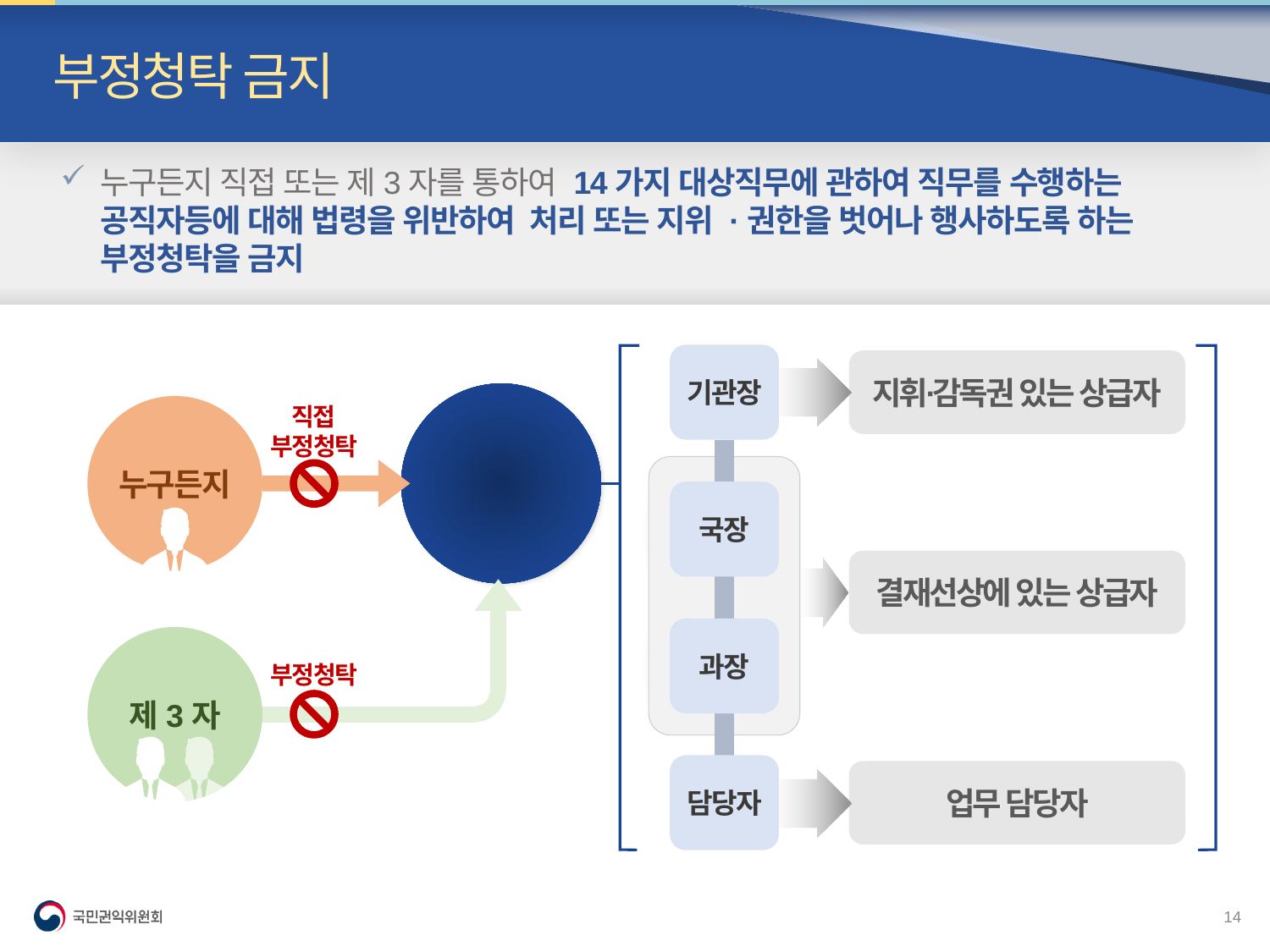

부정청탁 금지

누구든지 직접 또는 제3자를 통하여 14가지 대상직무에 관하여 직무를 수행하는 공직자등에 대해 법령을 위반하여  처리 또는 지위 ·권한을 벗어나 행사하도록 하는 부정청탁을 금지
기관장
국장
과장
담당자
지휘∙감독권 있는 상급자

국장
결재선상에 있는 상급자

과장
업무 담당자

직무수행
공직자등
누구든지
직접
부정청탁

제3자
부정청탁

14